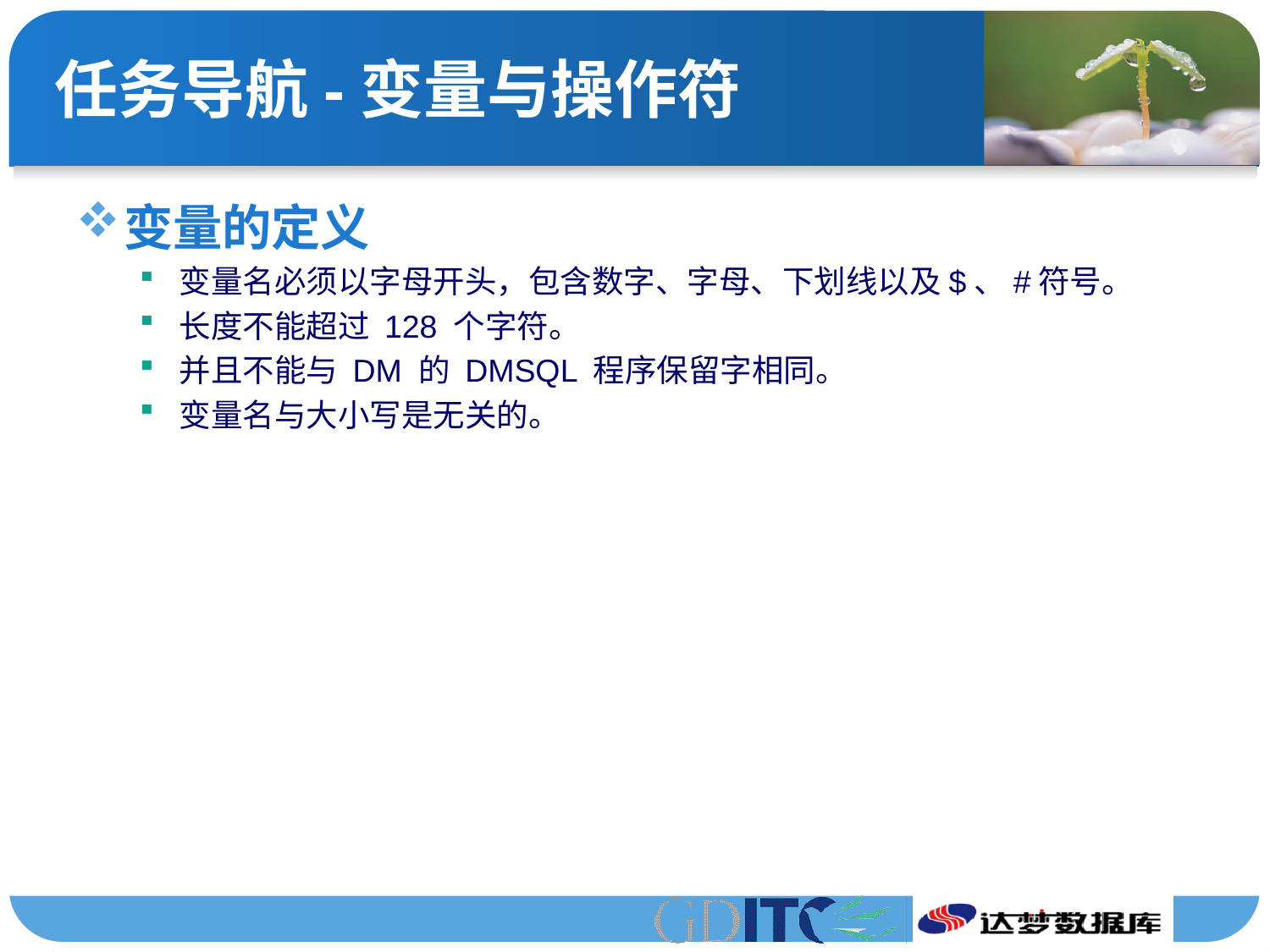

# 任务导航-变量与操作符
变量的定义
变量名必须以字母开头，包含数字、字母、下划线以及$、#符号。
长度不能超过 128 个字符。
并且不能与 DM 的 DMSQL 程序保留字相同。
变量名与大小写是无关的。